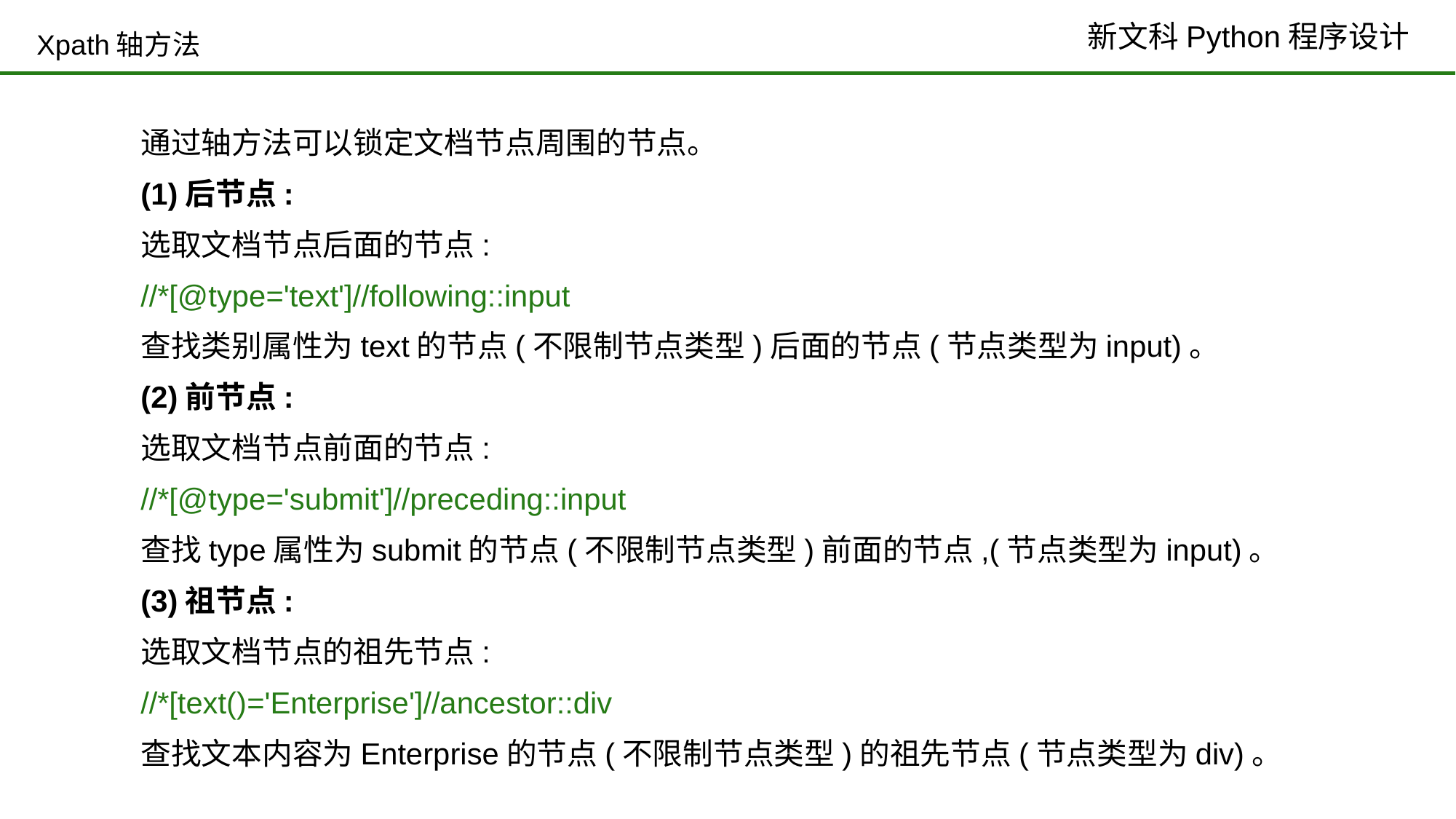

# Xpath轴方法
通过轴方法可以锁定文档节点周围的节点。
(1)后节点:
选取文档节点后面的节点:
//*[@type='text']//following::input
查找类别属性为text的节点(不限制节点类型)后面的节点(节点类型为input)。
(2)前节点:
选取文档节点前面的节点:
//*[@type='submit']//preceding::input
查找type属性为submit的节点(不限制节点类型)前面的节点,(节点类型为input)。
(3)祖节点:
选取文档节点的祖先节点:
//*[text()='Enterprise']//ancestor::div
查找文本内容为Enterprise的节点(不限制节点类型)的祖先节点(节点类型为div)。